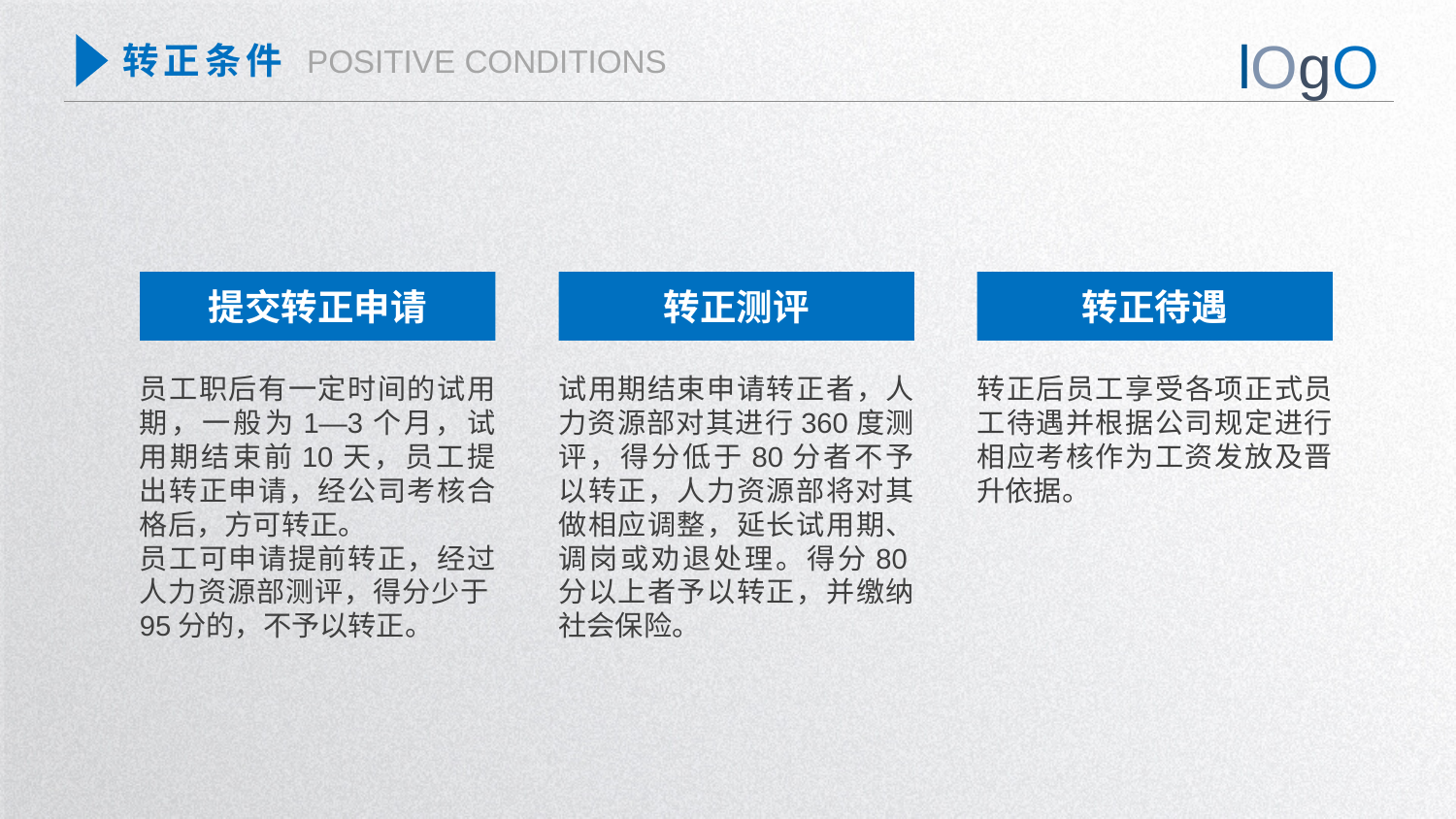

lOgO
转正条件
POSITIVE CONDITIONS

提交转正申请
转正测评
转正待遇
员工职后有一定时间的试用期，一般为1—3个月，试用期结束前10天，员工提出转正申请，经公司考核合格后，方可转正。
员工可申请提前转正，经过人力资源部测评，得分少于95分的，不予以转正。
试用期结束申请转正者，人力资源部对其进行360度测评，得分低于80分者不予以转正，人力资源部将对其做相应调整，延长试用期、调岗或劝退处理。得分80分以上者予以转正，并缴纳社会保险。
转正后员工享受各项正式员工待遇并根据公司规定进行相应考核作为工资发放及晋升依据。